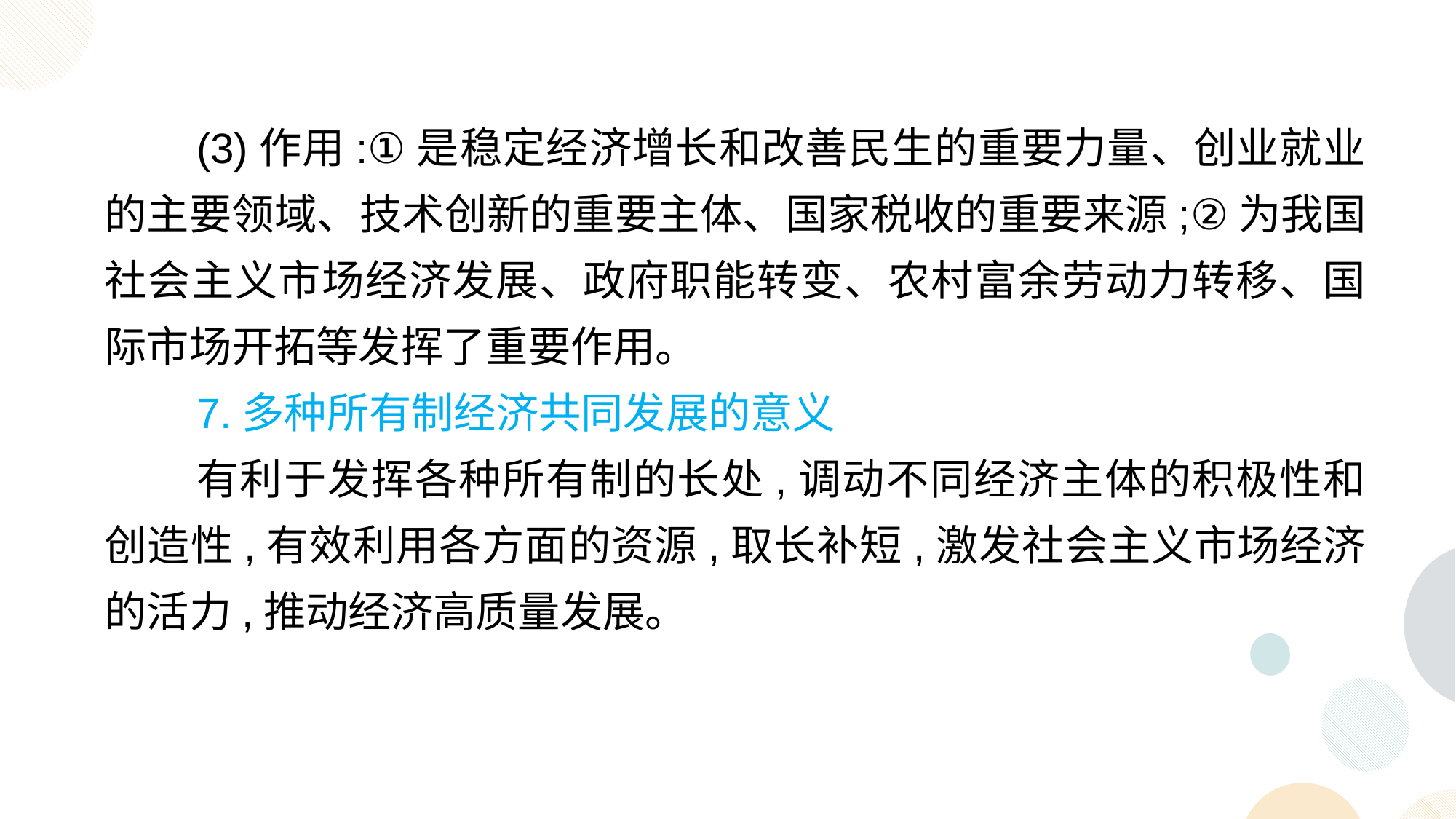

(3)作用:①是稳定经济增长和改善民生的重要力量、创业就业的主要领域、技术创新的重要主体、国家税收的重要来源;②为我国社会主义市场经济发展、政府职能转变、农村富余劳动力转移、国际市场开拓等发挥了重要作用。
7.多种所有制经济共同发展的意义
有利于发挥各种所有制的长处,调动不同经济主体的积极性和创造性,有效利用各方面的资源,取长补短,激发社会主义市场经济的活力,推动经济高质量发展。